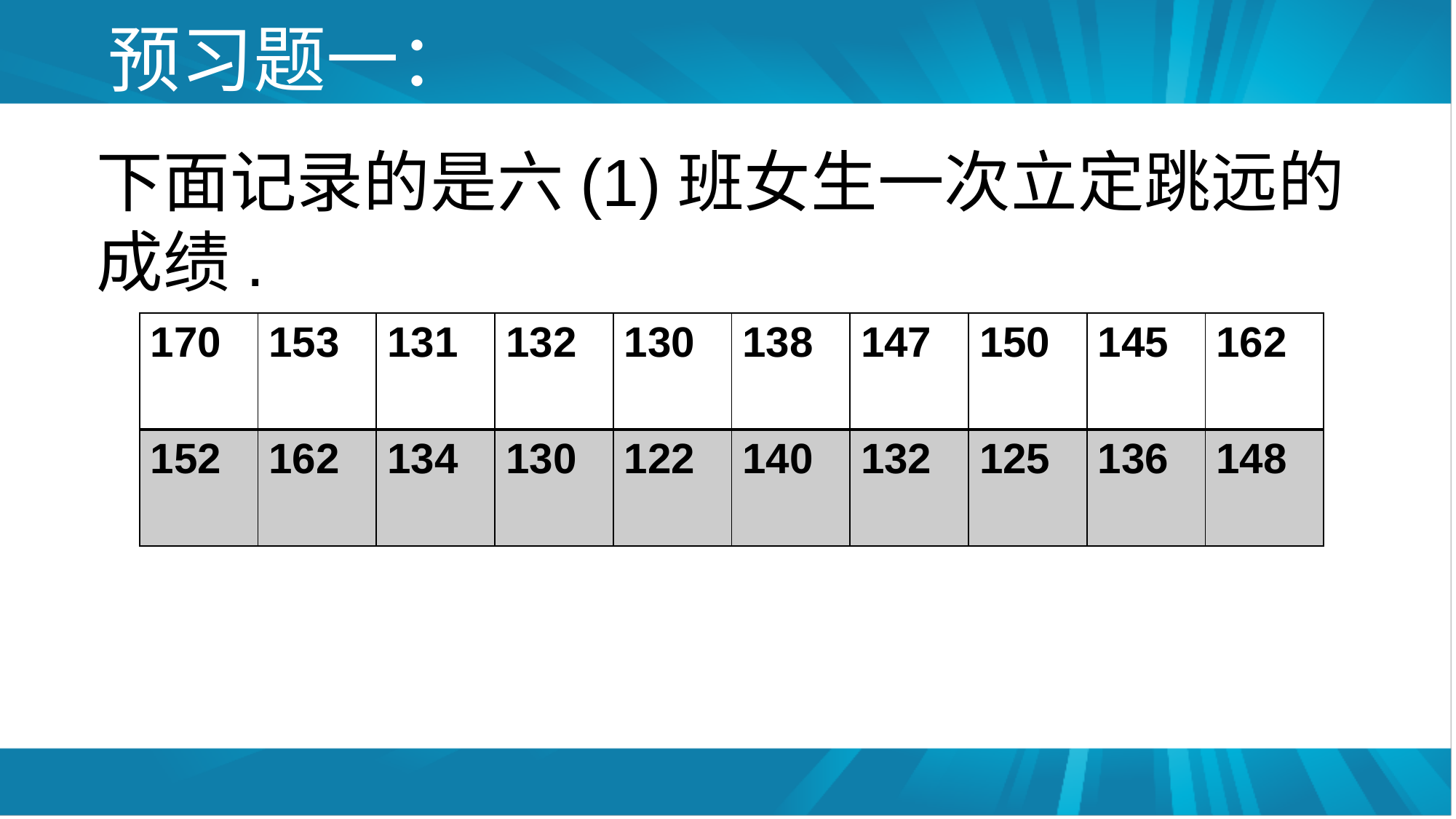

# 预习题一：
下面记录的是六(1)班女生一次立定跳远的成绩.
| 170 | 153 | 131 | 132 | 130 | 138 | 147 | 150 | 145 | 162 |
| --- | --- | --- | --- | --- | --- | --- | --- | --- | --- |
| 152 | 162 | 134 | 130 | 122 | 140 | 132 | 125 | 136 | 148 |